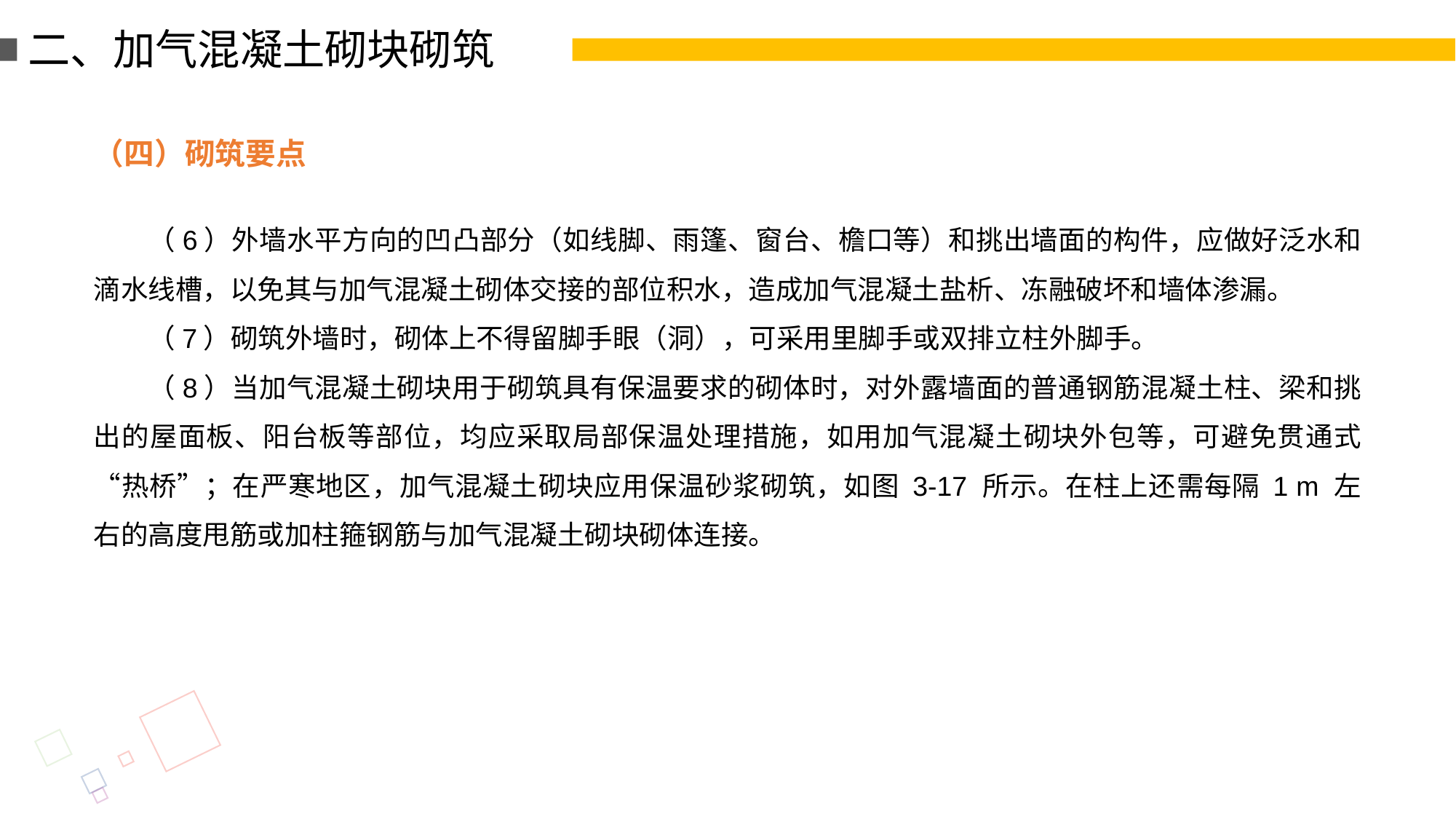

二、加气混凝土砌块砌筑
（四）砌筑要点
（6）外墙水平方向的凹凸部分（如线脚、雨篷、窗台、檐口等）和挑出墙面的构件，应做好泛水和滴水线槽，以免其与加气混凝土砌体交接的部位积水，造成加气混凝土盐析、冻融破坏和墙体渗漏。
（7）砌筑外墙时，砌体上不得留脚手眼（洞），可采用里脚手或双排立柱外脚手。
（8）当加气混凝土砌块用于砌筑具有保温要求的砌体时，对外露墙面的普通钢筋混凝土柱、梁和挑出的屋面板、阳台板等部位，均应采取局部保温处理措施，如用加气混凝土砌块外包等，可避免贯通式“热桥”；在严寒地区，加气混凝土砌块应用保温砂浆砌筑，如图 3-17 所示。在柱上还需每隔 1 m 左右的高度甩筋或加柱箍钢筋与加气混凝土砌块砌体连接。